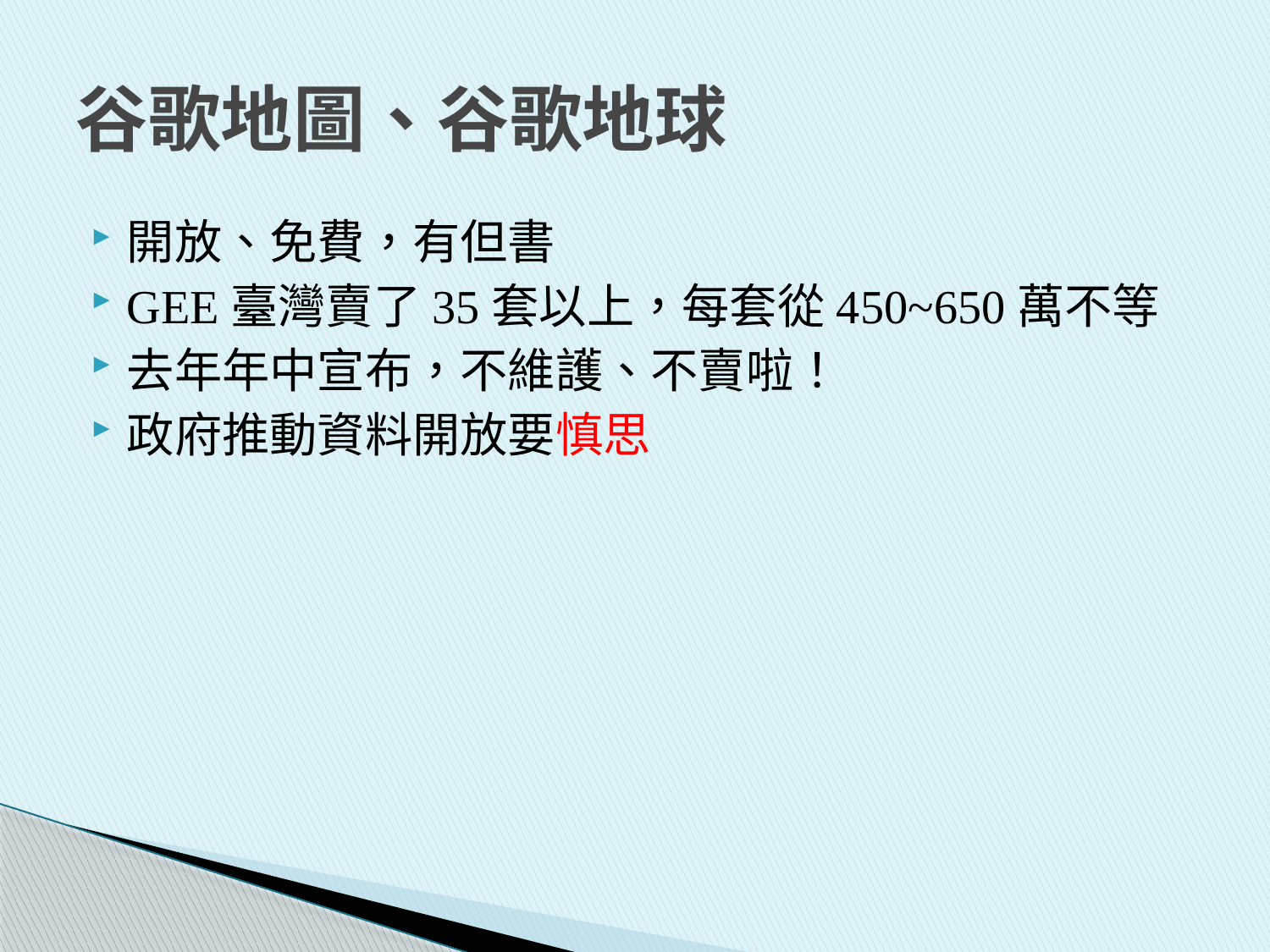

# 谷歌地圖、谷歌地球
開放、免費，有但書
GEE臺灣賣了35套以上，每套從450~650萬不等
去年年中宣布，不維護、不賣啦！
政府推動資料開放要慎思